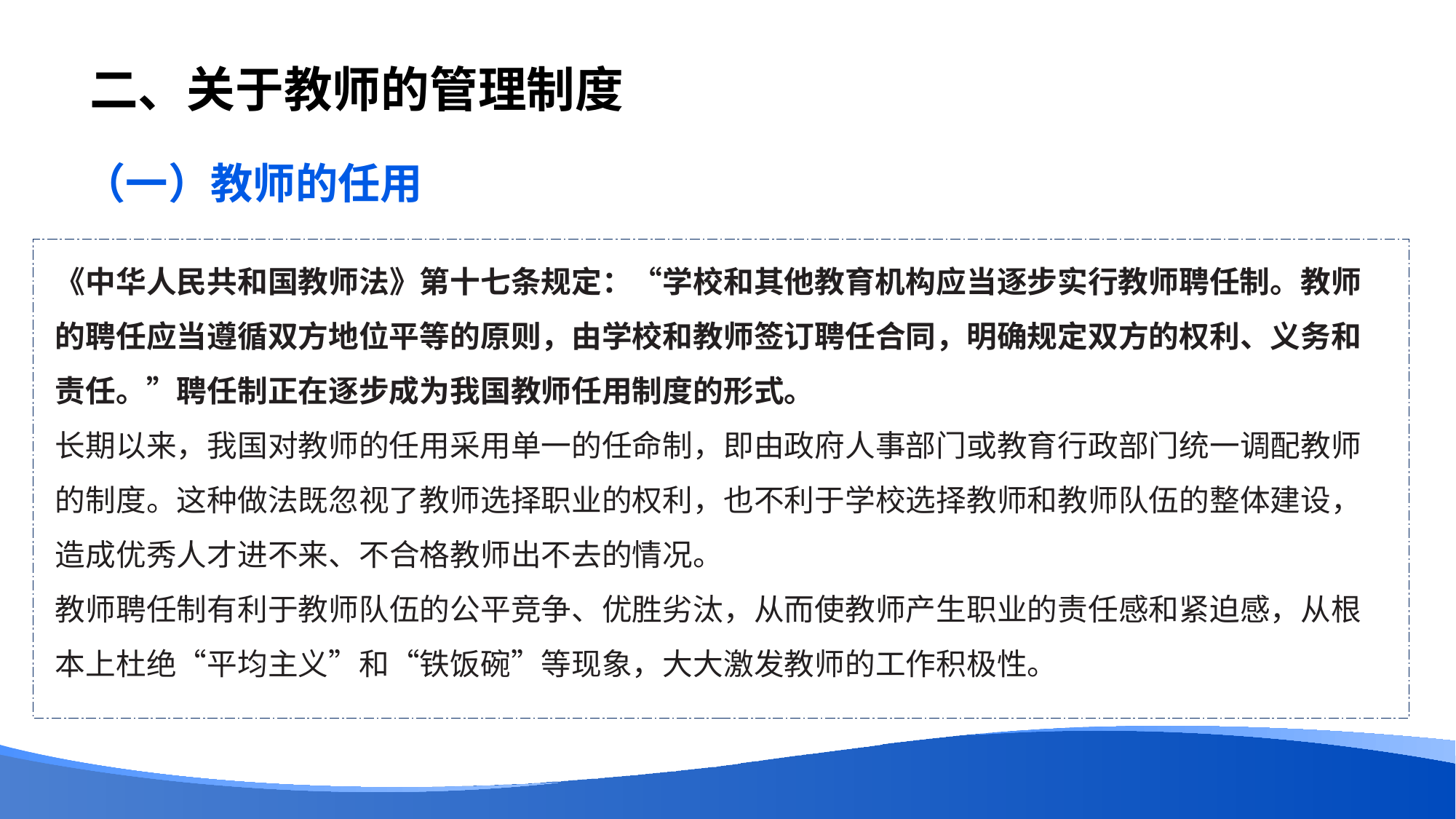

# 二、关于教师的管理制度
（一）教师的任用

《中华人民共和国教师法》第十七条规定：“学校和其他教育机构应当逐步实行教师聘任制。教师的聘任应当遵循双方地位平等的原则，由学校和教师签订聘任合同，明确规定双方的权利、义务和责任。”聘任制正在逐步成为我国教师任用制度的形式。
长期以来，我国对教师的任用采用单一的任命制，即由政府人事部门或教育行政部门统一调配教师的制度。这种做法既忽视了教师选择职业的权利，也不利于学校选择教师和教师队伍的整体建设，造成优秀人才进不来、不合格教师出不去的情况。
教师聘任制有利于教师队伍的公平竞争、优胜劣汰，从而使教师产生职业的责任感和紧迫感，从根本上杜绝“平均主义”和“铁饭碗”等现象，大大激发教师的工作积极性。